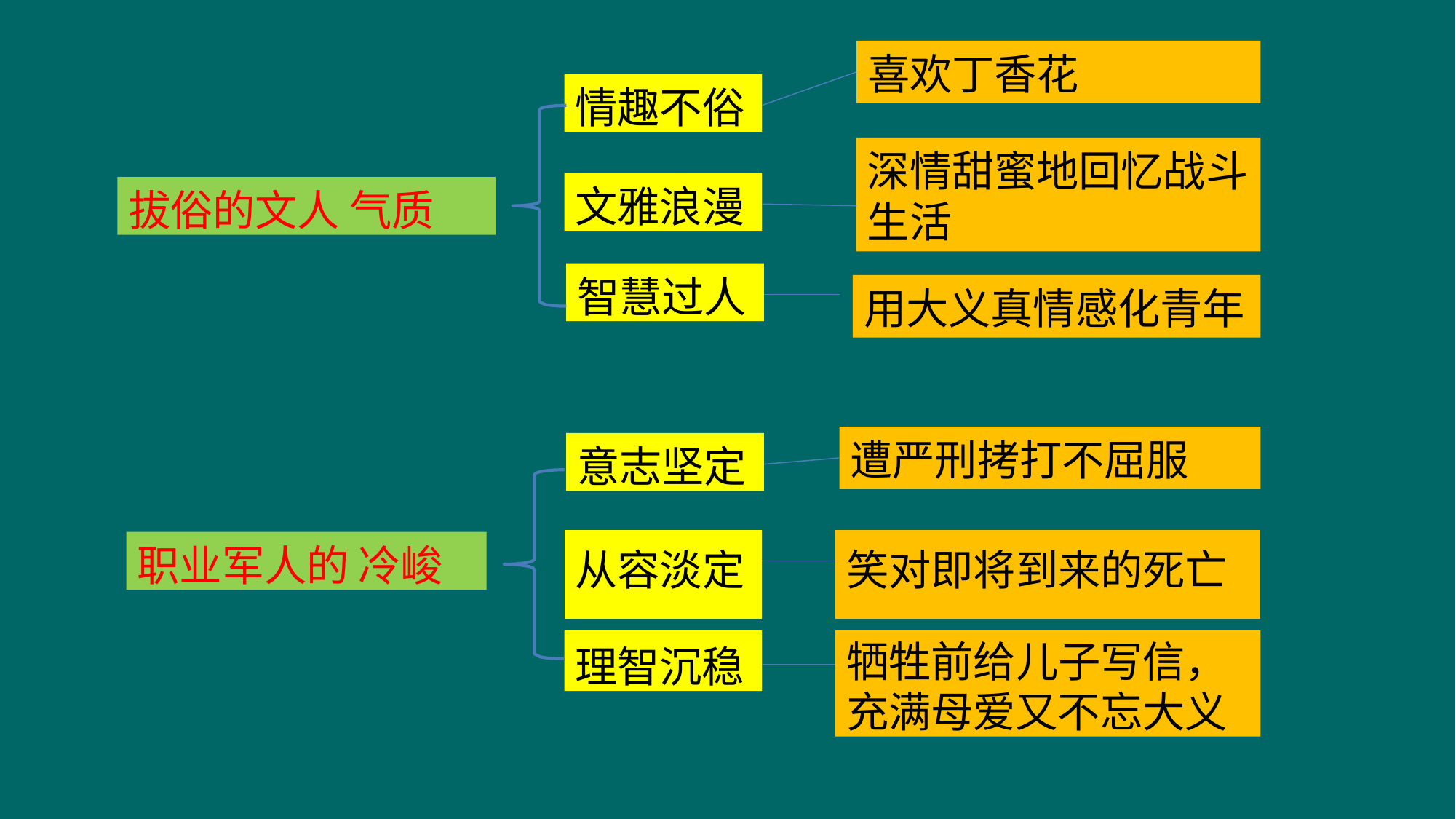

喜欢丁香花

情趣不俗

深情甜蜜地回忆战斗 生活
文雅浪漫
拔俗的文人 气质

智慧过人

用大义真情感化青年

遭严刑拷打不屈服
意志坚定

| 从容淡定 |  | 笑对即将到来的死亡 |
| --- | --- | --- |
|  |  |  |
职业军人的 冷峻
理智沉稳
牺牲前给儿子写信， 充满母爱又不忘大义